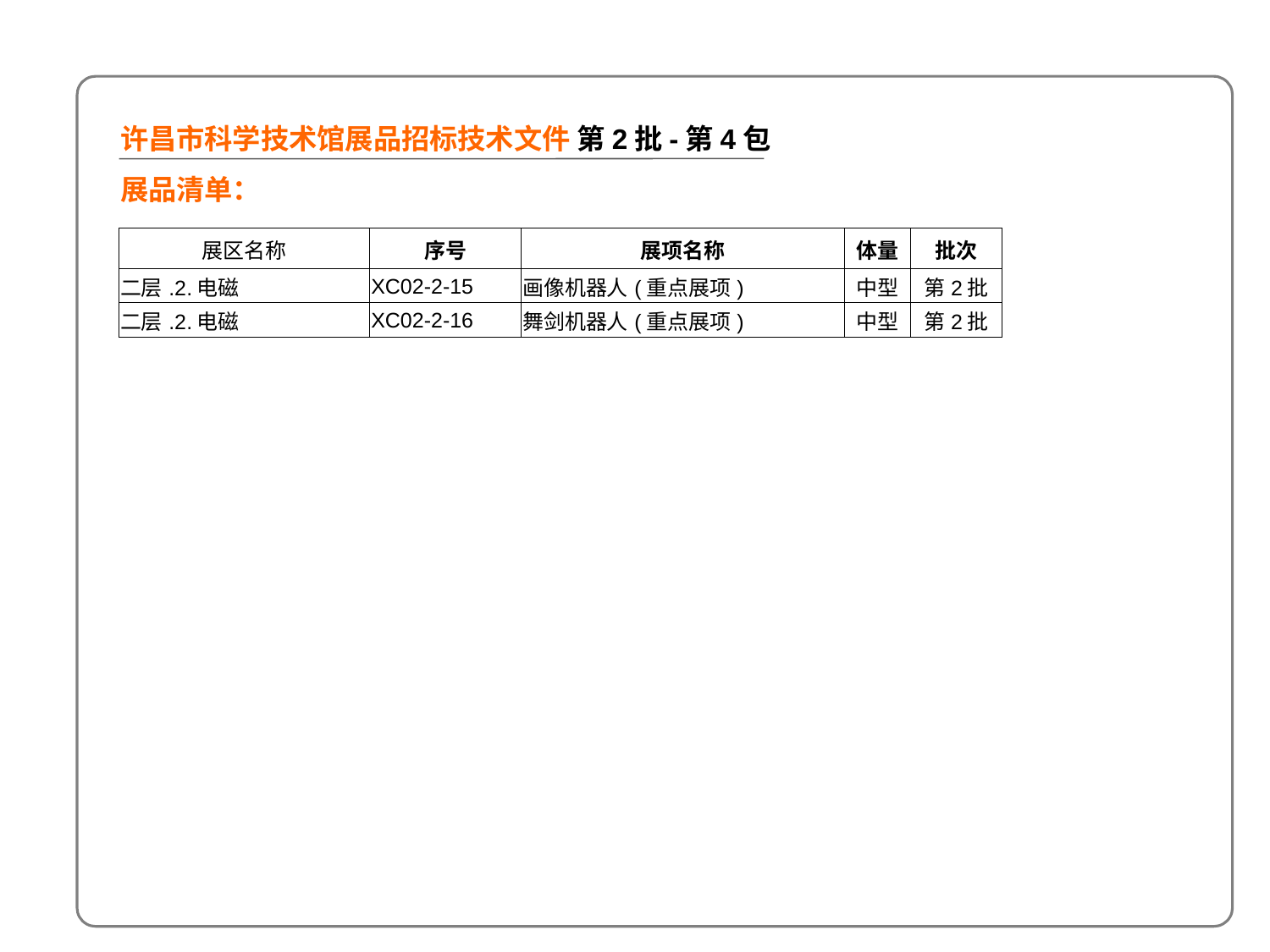

1 F

许昌市科学技术馆展品招标技术文件 第2批-第4包
展品清单：
| 展区名称 | 序号 | 展项名称 | 体量 | 批次 |
| --- | --- | --- | --- | --- |
| 二层.2.电磁 | XC02-2-15 | 画像机器人(重点展项) | 中型 | 第2批 |
| 二层.2.电磁 | XC02-2-16 | 舞剑机器人(重点展项) | 中型 | 第2批 |